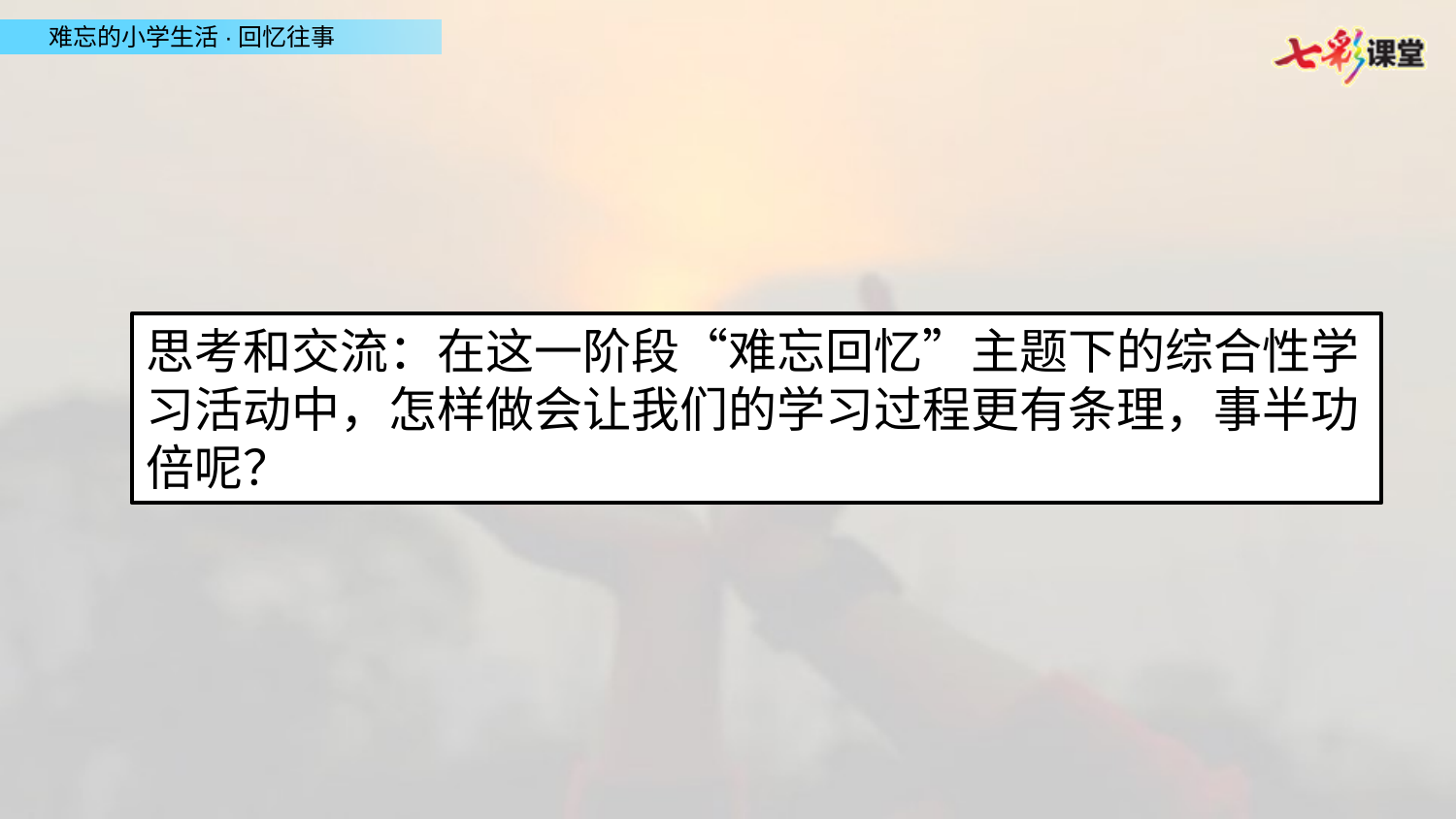

思考和交流：在这一阶段“难忘回忆”主题下的综合性学习活动中，怎样做会让我们的学习过程更有条理，事半功倍呢？